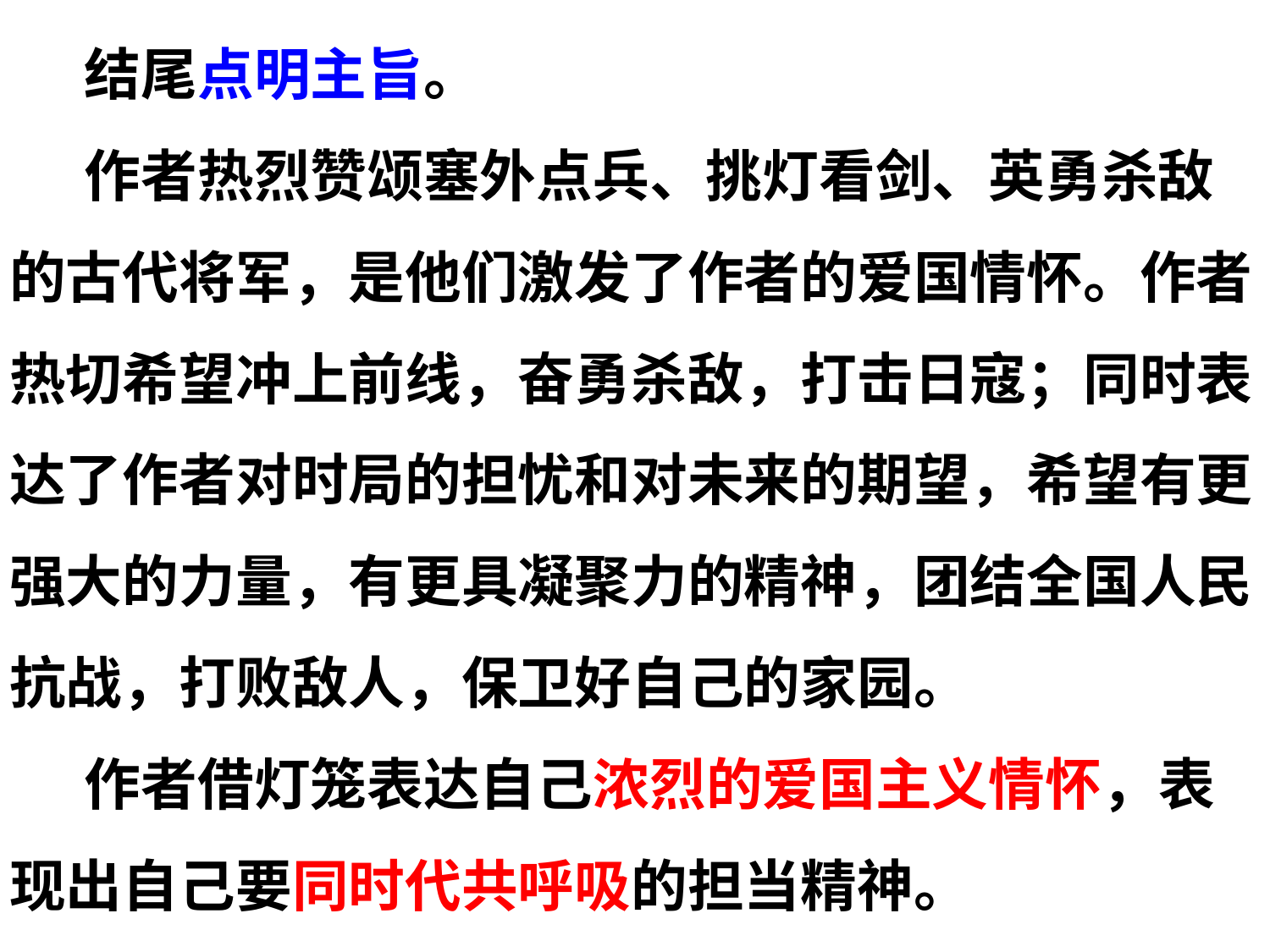

结尾点明主旨。
作者热烈赞颂塞外点兵、挑灯看剑、英勇杀敌的古代将军，是他们激发了作者的爱国情怀。作者热切希望冲上前线，奋勇杀敌，打击日寇；同时表达了作者对时局的担忧和对未来的期望，希望有更强大的力量，有更具凝聚力的精神，团结全国人民抗战，打败敌人，保卫好自己的家园。
作者借灯笼表达自己浓烈的爱国主义情怀，表现出自己要同时代共呼吸的担当精神。